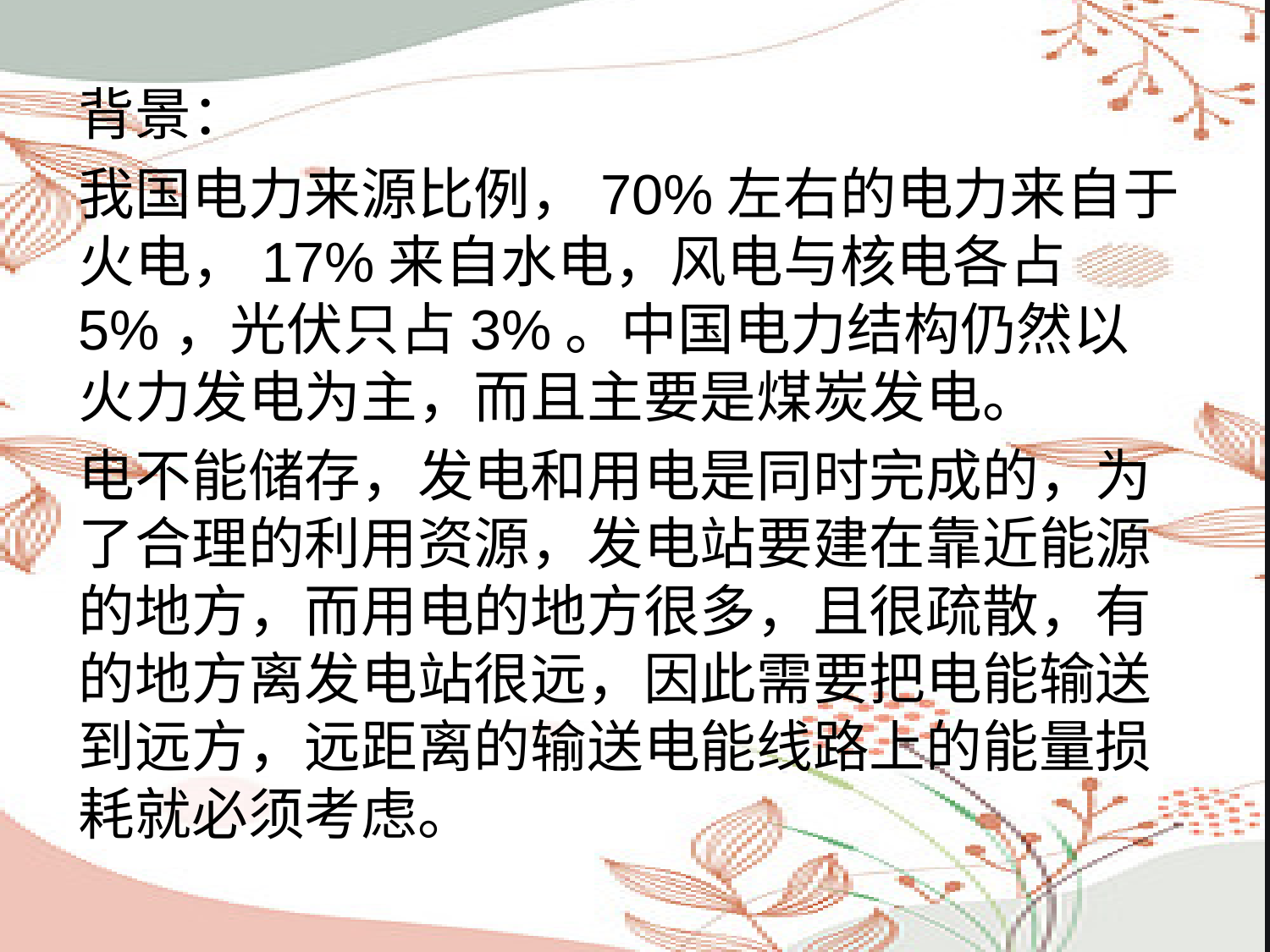

背景：
我国电力来源比例，70%左右的电力来自于火电，17%来自水电，风电与核电各占5%，光伏只占3%。中国电力结构仍然以火力发电为主，而且主要是煤炭发电。
电不能储存，发电和用电是同时完成的，为了合理的利用资源，发电站要建在靠近能源的地方，而用电的地方很多，且很疏散，有的地方离发电站很远，因此需要把电能输送到远方，远距离的输送电能线路上的能量损耗就必须考虑。